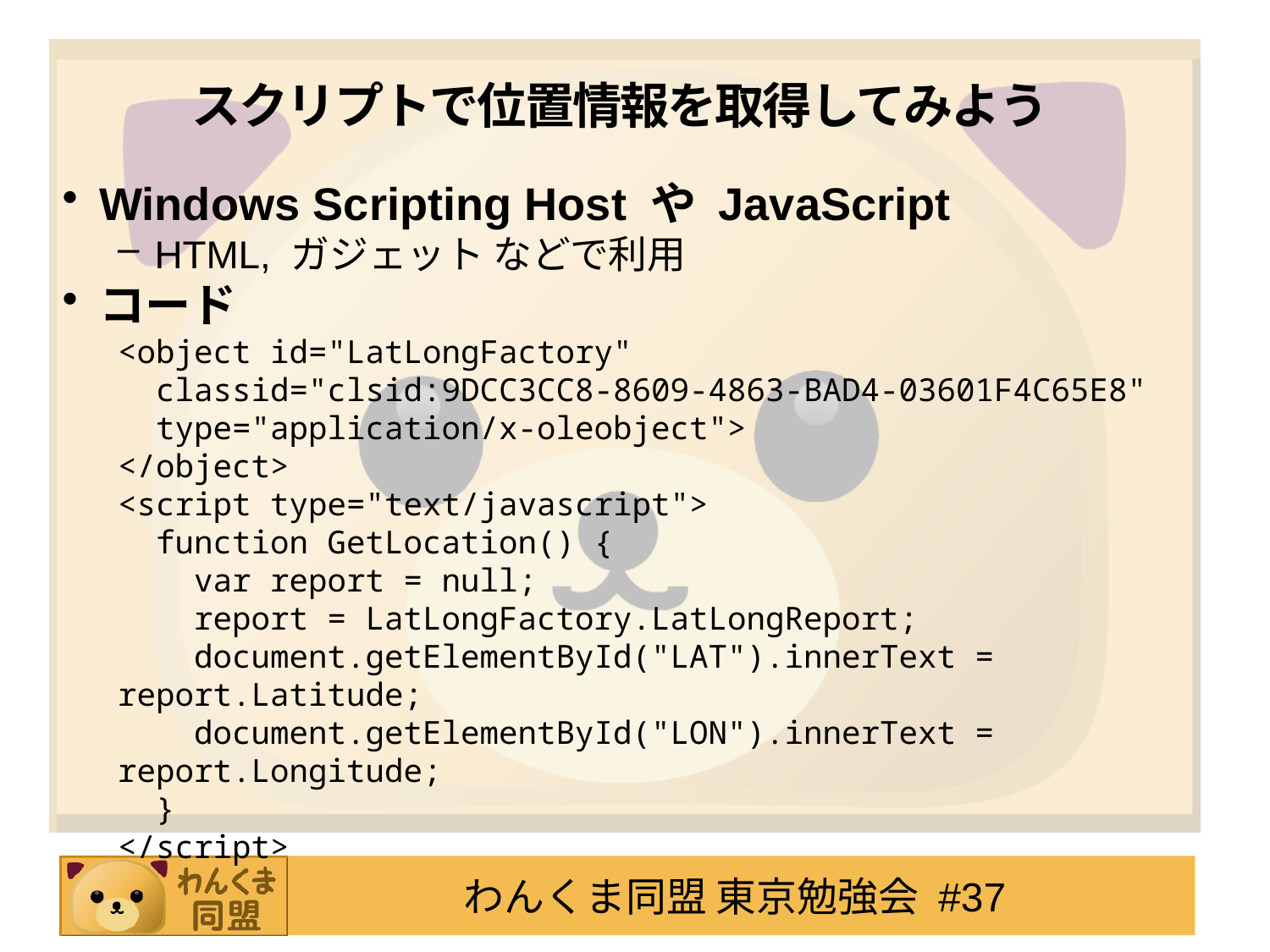

# スクリプトで位置情報を取得してみよう
Windows Scripting Host や JavaScript
HTML, ガジェット などで利用
コード
<object id="LatLongFactory"
  classid="clsid:9DCC3CC8-8609-4863-BAD4-03601F4C65E8"
  type="application/x-oleobject">
</object>
<script type="text/javascript">
  function GetLocation() {
    var report = null;
    report = LatLongFactory.LatLongReport;
    document.getElementById("LAT").innerText = report.Latitude;
    document.getElementById("LON").innerText = report.Longitude;
  }
</script>